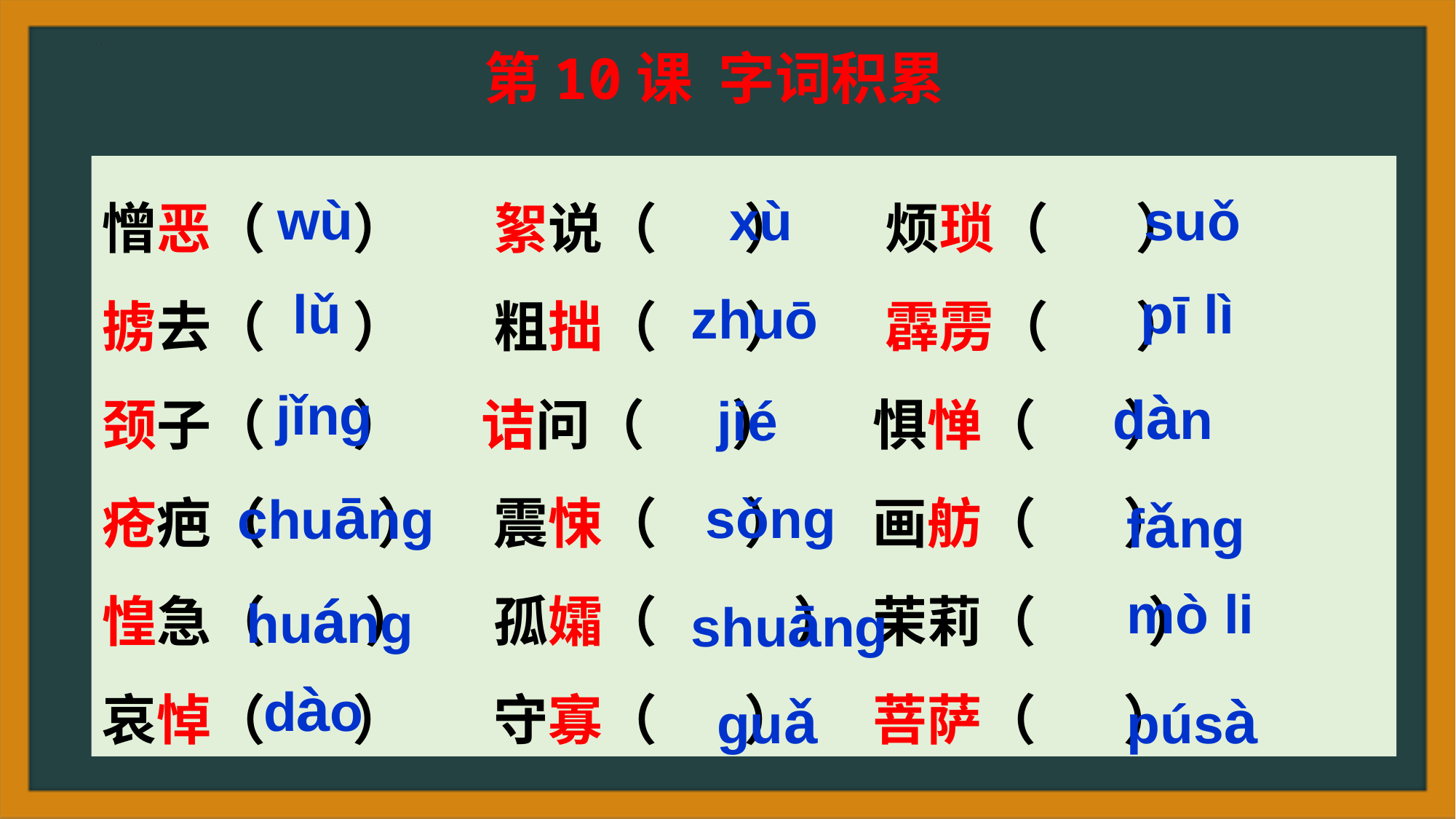

第10课  字词积累
憎恶（       ）       絮说（       ）       烦琐（       ）
掳去（       ）       粗拙（       ）       霹雳（       ）
颈子（       ）      诘问（       ）       惧惮（       ）
疮疤（         ）     震悚（       ）      画舫（       ）
惶急（        ）      孤孀（           ）  茉莉（         ）
哀悼（       ）       守寡（       ）      菩萨（       ）
wù
xù
suǒ
lǔ
pī lì
zhuō
dàn
jǐnɡ
jié
chuānɡ
sǒnɡ
fǎnɡ
mò li
huánɡ
shuānɡ
dào
ɡuǎ
púsà